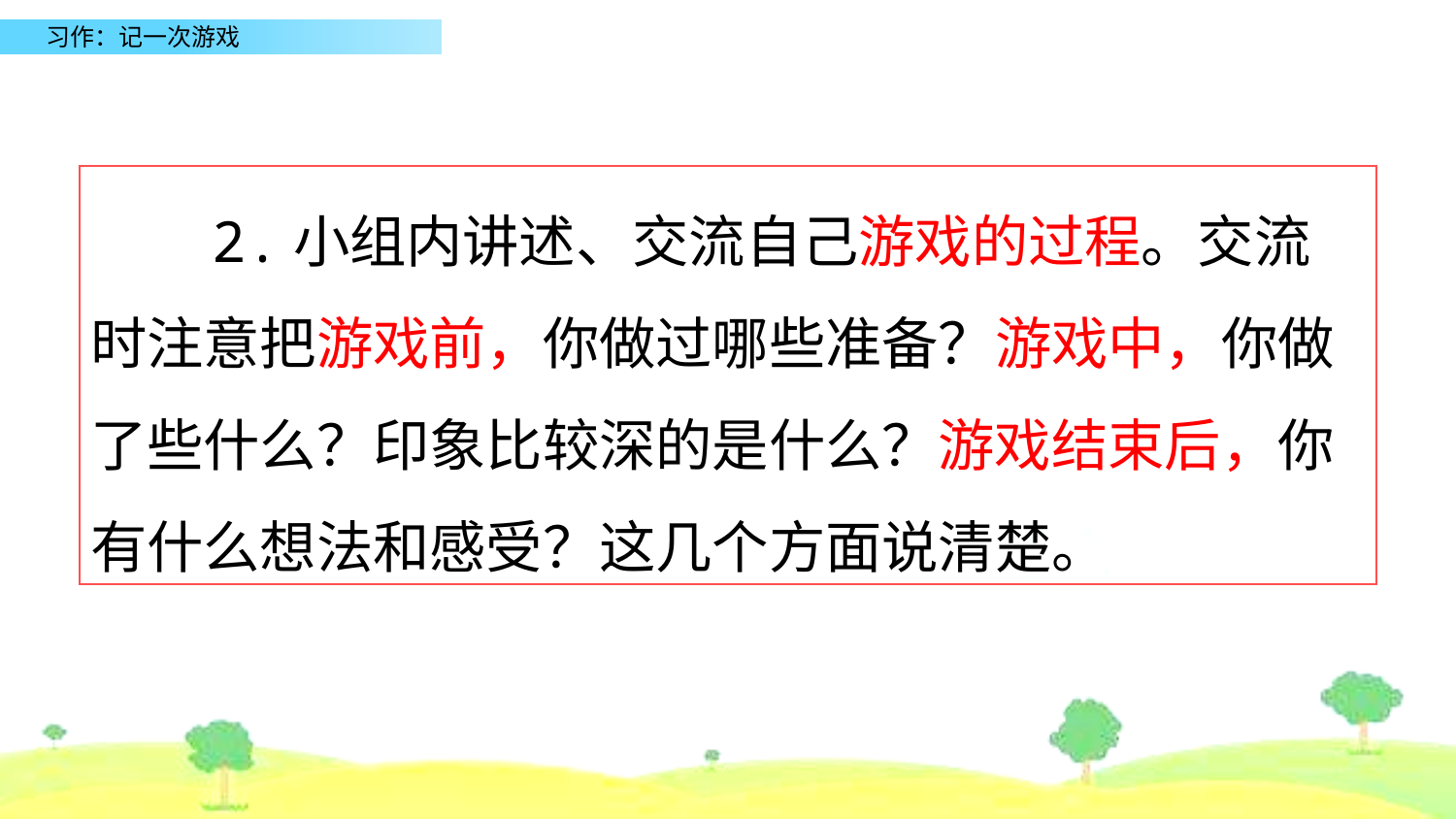

2.小组内讲述、交流自己游戏的过程。交流时注意把游戏前，你做过哪些准备？游戏中，你做了些什么？印象比较深的是什么？游戏结束后，你有什么想法和感受？这几个方面说清楚。